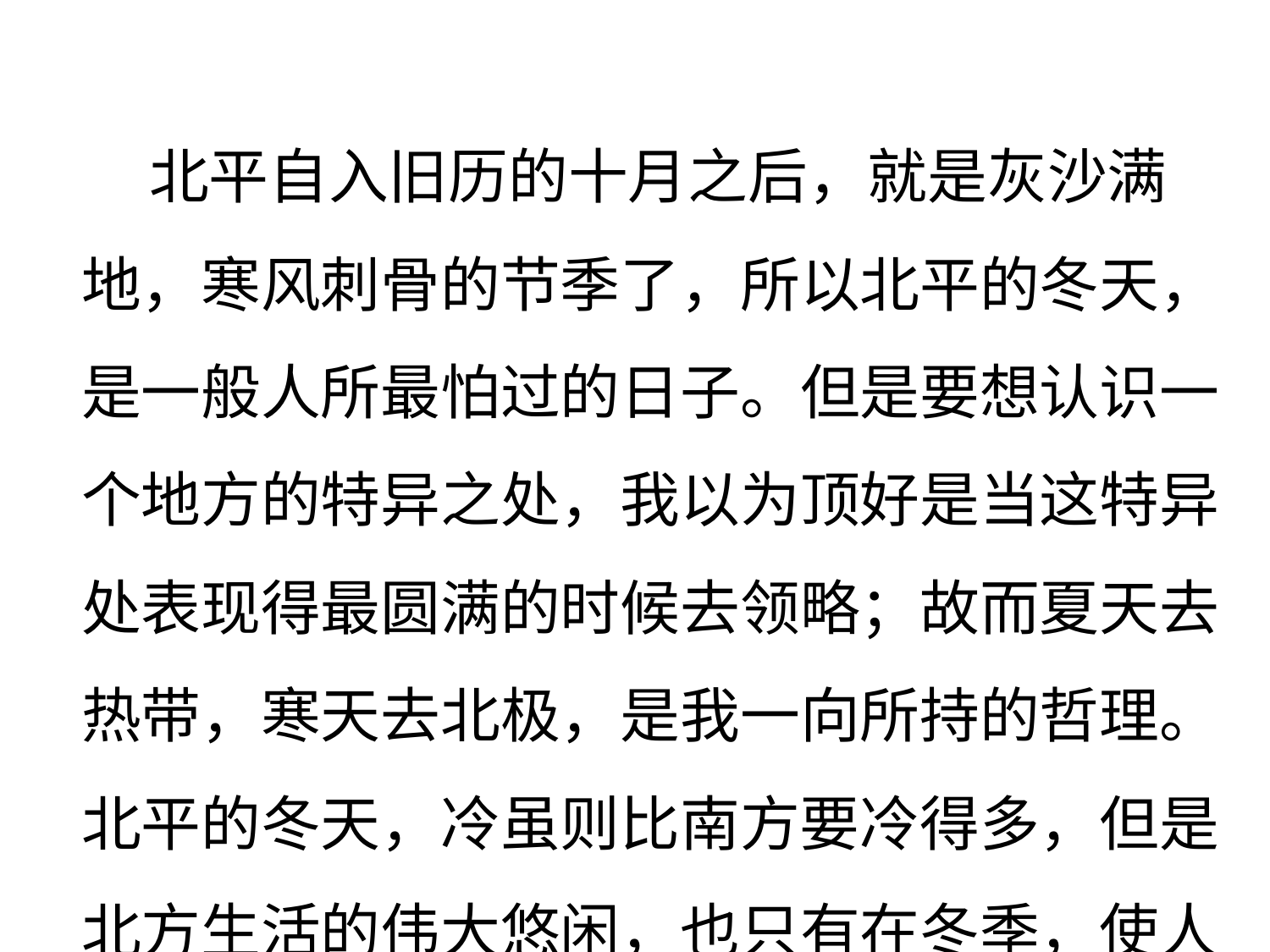

北平自入旧历的十月之后，就是灰沙满地，寒风刺骨的节季了，所以北平的冬天，是一般人所最怕过的日子。但是要想认识一个地方的特异之处，我以为顶好是当这特异处表现得最圆满的时候去领略；故而夏天去热带，寒天去北极，是我一向所持的哲理。北平的冬天，冷虽则比南方要冷得多，但是北方生活的伟大悠闲，也只有在冬季，使人感受得最彻底。